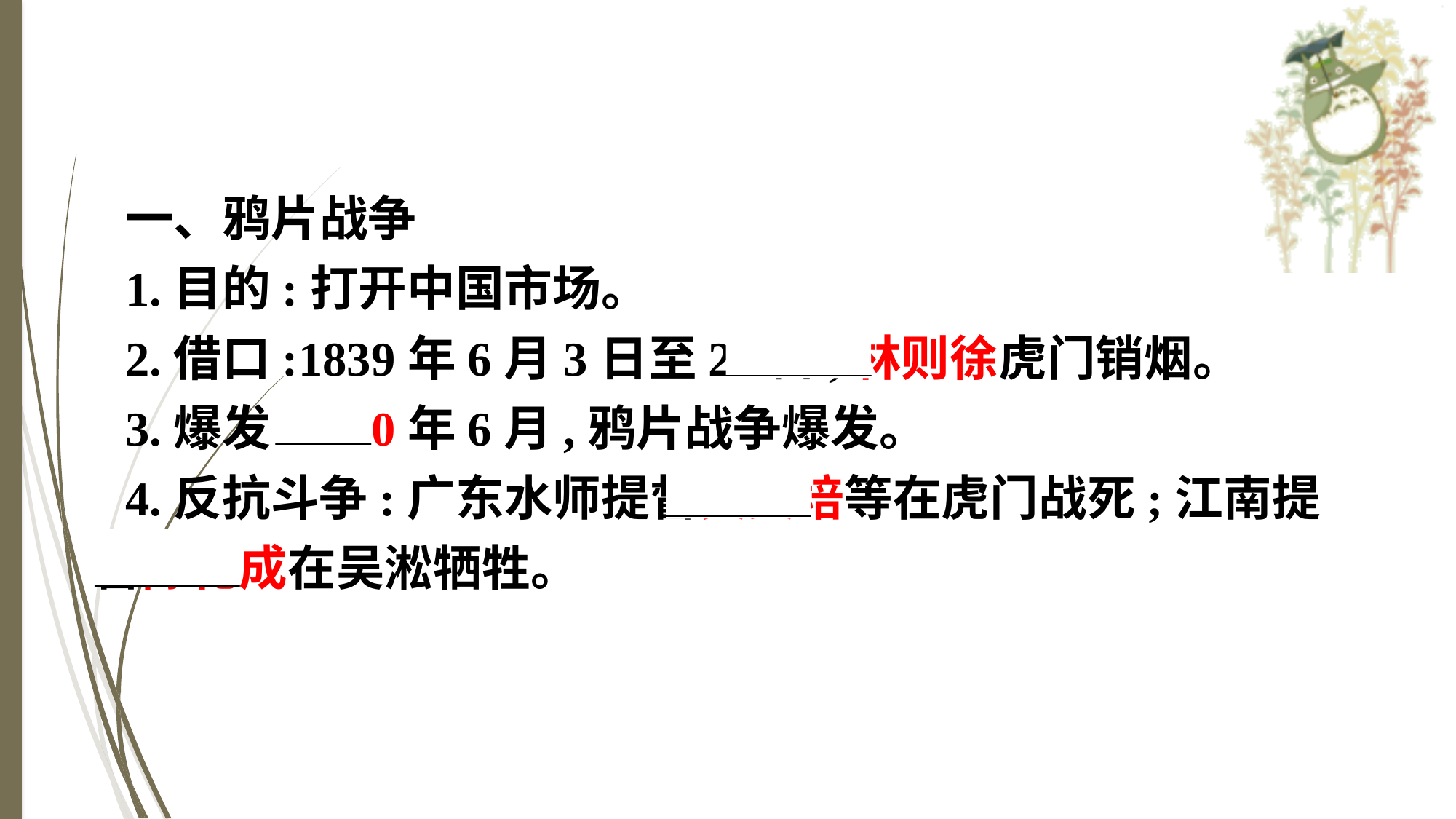

一、鸦片战争
1.目的:打开中国市场。
2.借口:1839年6月3日至25日,林则徐虎门销烟。
3.爆发:1840年6月,鸦片战争爆发。
4.反抗斗争:广东水师提督关天培等在虎门战死;江南提督陈化成在吴淞牺牲。